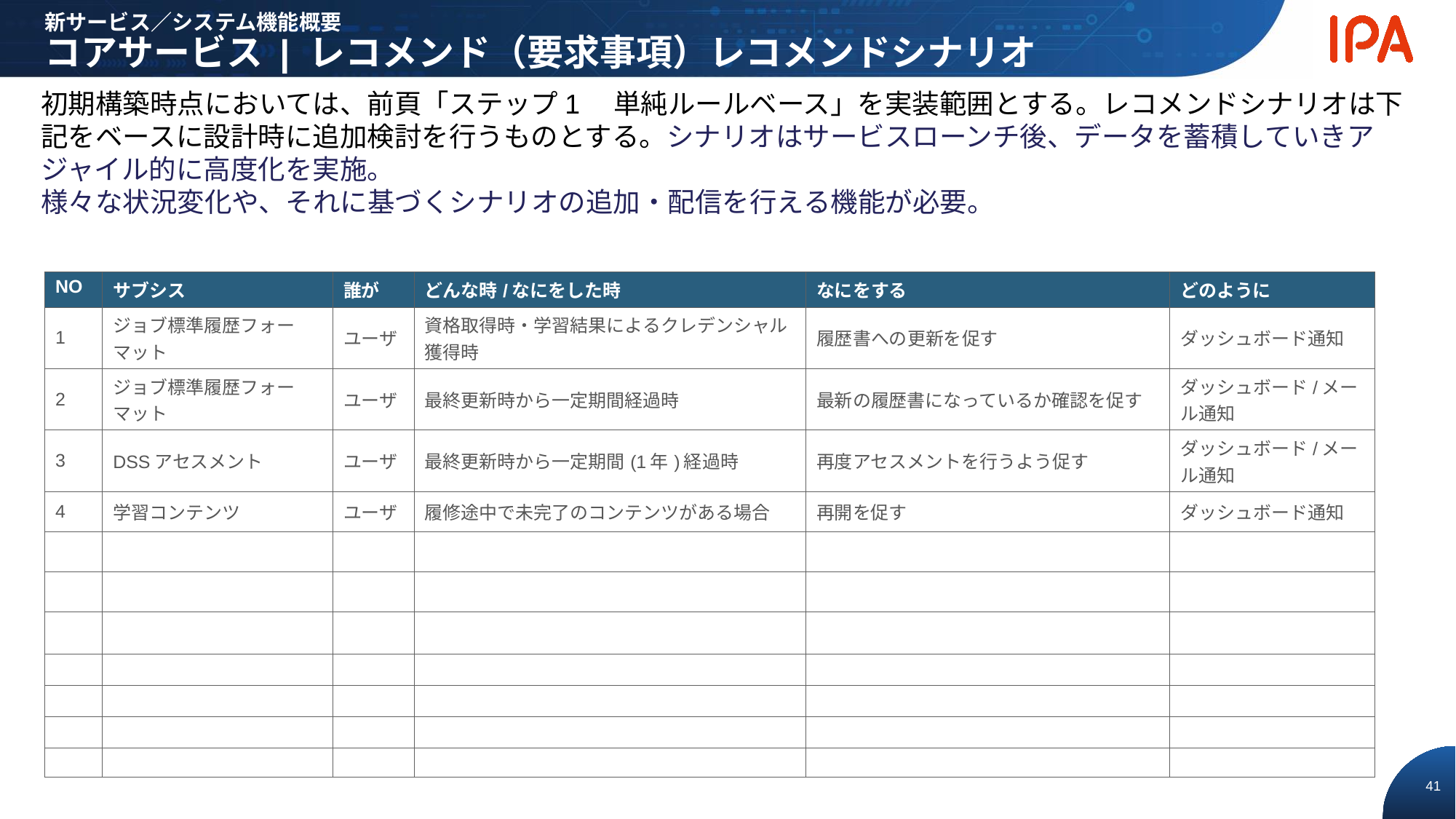

新サービス／システム機能概要
コアサービス | レコメンド（要求事項）レコメンドシナリオ
初期構築時点においては、前頁「ステップ1　単純ルールベース」を実装範囲とする。レコメンドシナリオは下記をベースに設計時に追加検討を行うものとする。シナリオはサービスローンチ後、データを蓄積していきアジャイル的に高度化を実施。
様々な状況変化や、それに基づくシナリオの追加・配信を行える機能が必要。
| NO | サブシス | 誰が | どんな時/なにをした時 | なにをする | どのように |
| --- | --- | --- | --- | --- | --- |
| 1 | ジョブ標準履歴フォーマット | ユーザ | 資格取得時・学習結果によるクレデンシャル獲得時 | 履歴書への更新を促す | ダッシュボード通知 |
| 2 | ジョブ標準履歴フォーマット | ユーザ | 最終更新時から一定期間経過時 | 最新の履歴書になっているか確認を促す | ダッシュボード/メール通知 |
| 3 | DSSアセスメント | ユーザ | 最終更新時から一定期間(1年)経過時 | 再度アセスメントを行うよう促す | ダッシュボード/メール通知 |
| 4 | 学習コンテンツ | ユーザ | 履修途中で未完了のコンテンツがある場合 | 再開を促す | ダッシュボード通知 |
|  |  |  |  |  |  |
|  |  |  |  |  |  |
|  |  |  |  |  |  |
|  |  |  |  |  |  |
|  |  |  |  |  |  |
|  |  |  |  |  |  |
|  |  |  |  |  |  |